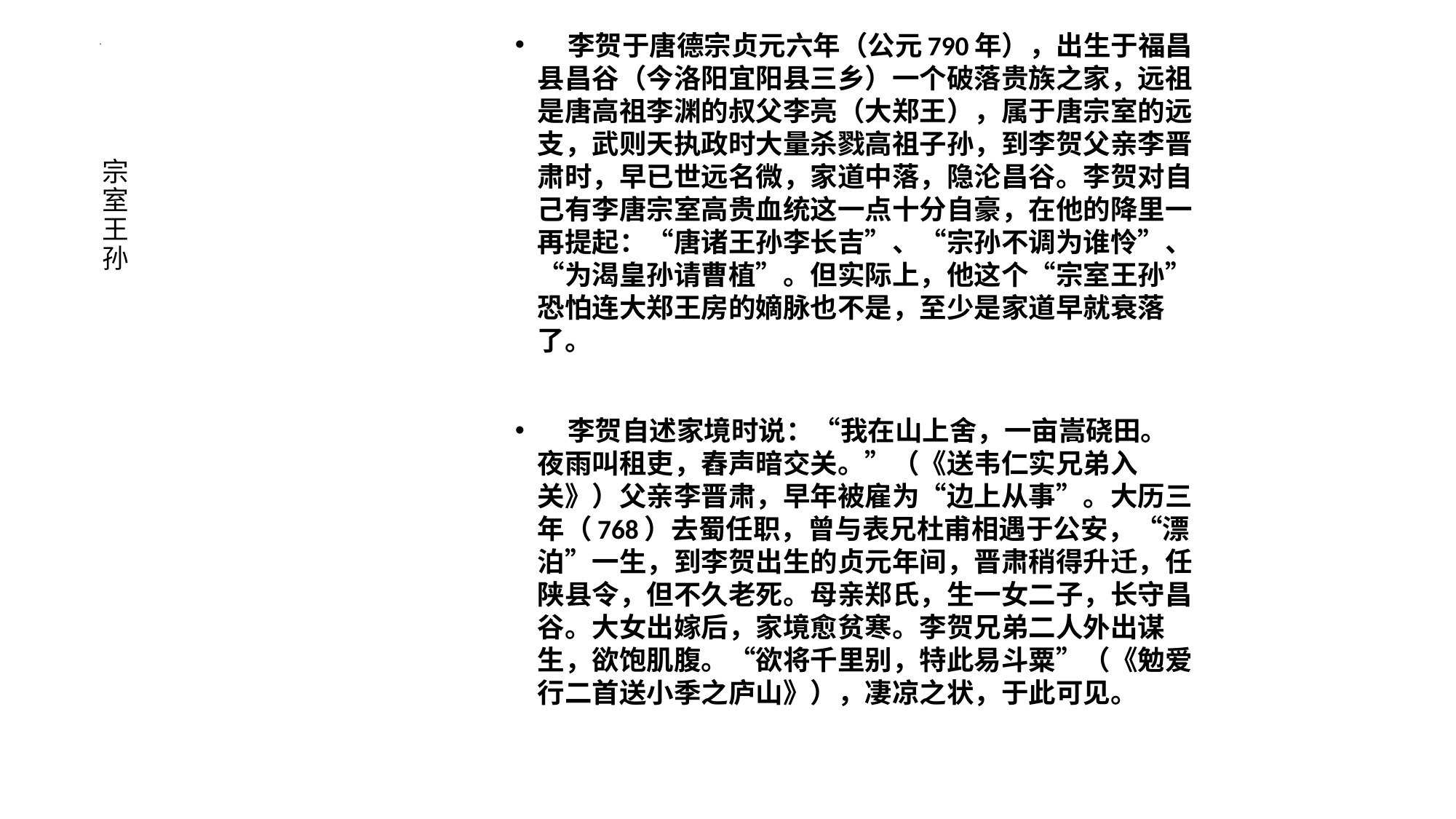

李贺于唐德宗贞元六年（公元790年），出生于福昌县昌谷（今洛阳宜阳县三乡）一个破落贵族之家，远祖是唐高祖李渊的叔父李亮（大郑王），属于唐宗室的远支，武则天执政时大量杀戮高祖子孙，到李贺父亲李晋肃时，早已世远名微，家道中落，隐沦昌谷。李贺对自己有李唐宗室高贵血统这一点十分自豪，在他的降里一再提起：“唐诸王孙李长吉”、“宗孙不调为谁怜”、“为渴皇孙请曹植”。但实际上，他这个“宗室王孙”恐怕连大郑王房的嫡脉也不是，至少是家道早就衰落了。

    李贺自述家境时说：“我在山上舍，一亩嵩硗田。夜雨叫租吏，舂声暗交关。”（《送韦仁实兄弟入关》）父亲李晋肃，早年被雇为“边上从事”。大历三年（768）去蜀任职，曾与表兄杜甫相遇于公安，“漂泊”一生，到李贺出生的贞元年间，晋肃稍得升迁，任陕县令，但不久老死。母亲郑氏，生一女二子，长守昌谷。大女出嫁后，家境愈贫寒。李贺兄弟二人外出谋生，欲饱肌腹。“欲将千里别，特此易斗粟”（《勉爱行二首送小季之庐山》），凄凉之状，于此可见。
# 宗 室 王 孙